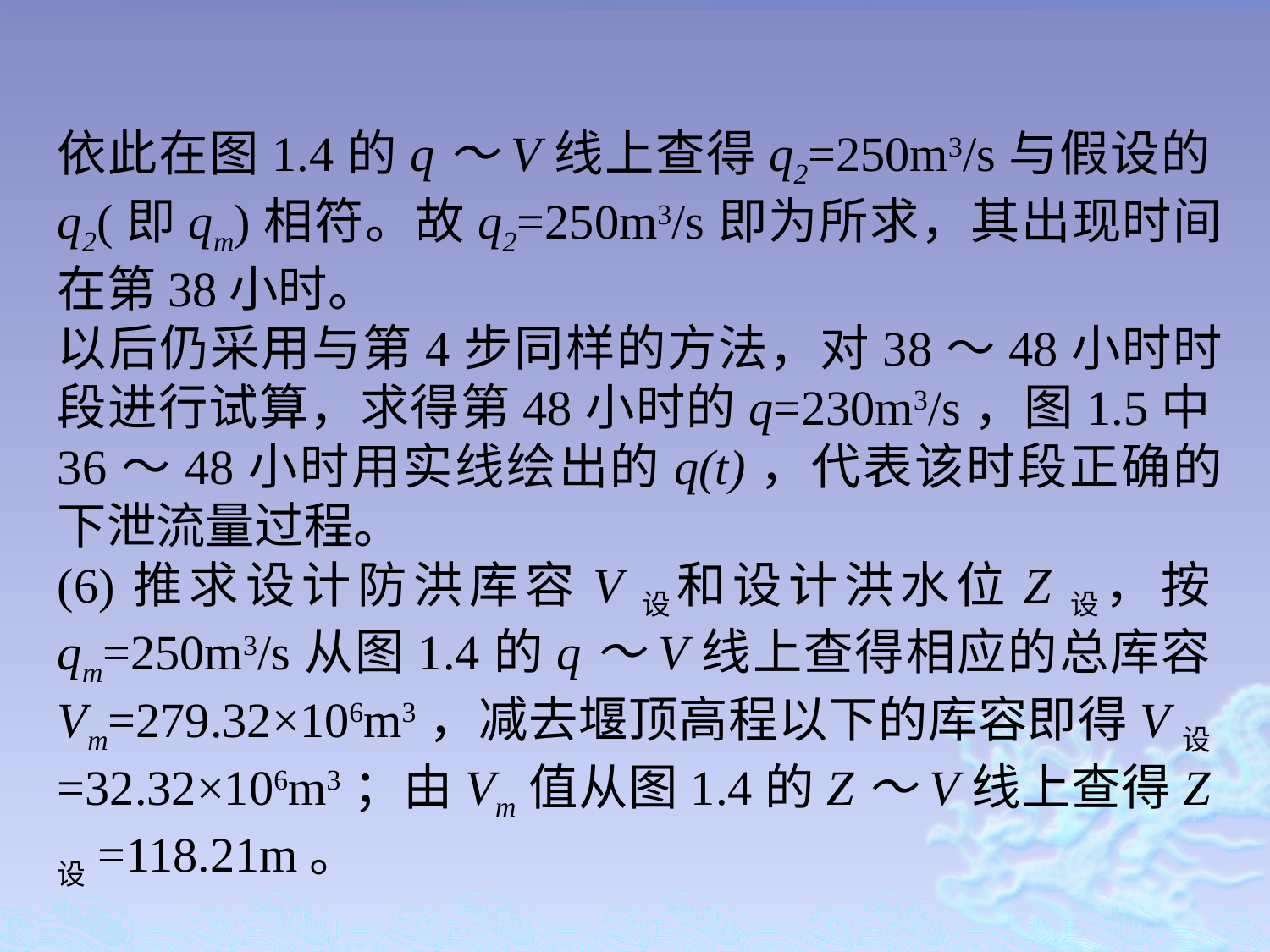

依此在图1.4的q～V线上查得q2=250m3/s与假设的q2(即qm)相符。故q2=250m3/s即为所求，其出现时间在第38小时。
以后仍采用与第4步同样的方法，对38～48小时时段进行试算，求得第48小时的q=230m3/s，图1.5中36～48小时用实线绘出的q(t)，代表该时段正确的下泄流量过程。
(6)推求设计防洪库容V设和设计洪水位Z设，按qm=250m3/s从图1.4的q～V线上查得相应的总库容Vm=279.32×106m3，减去堰顶高程以下的库容即得V设=32.32×106m3；由Vm值从图1.4的Z～V线上查得Z设=118.21m。